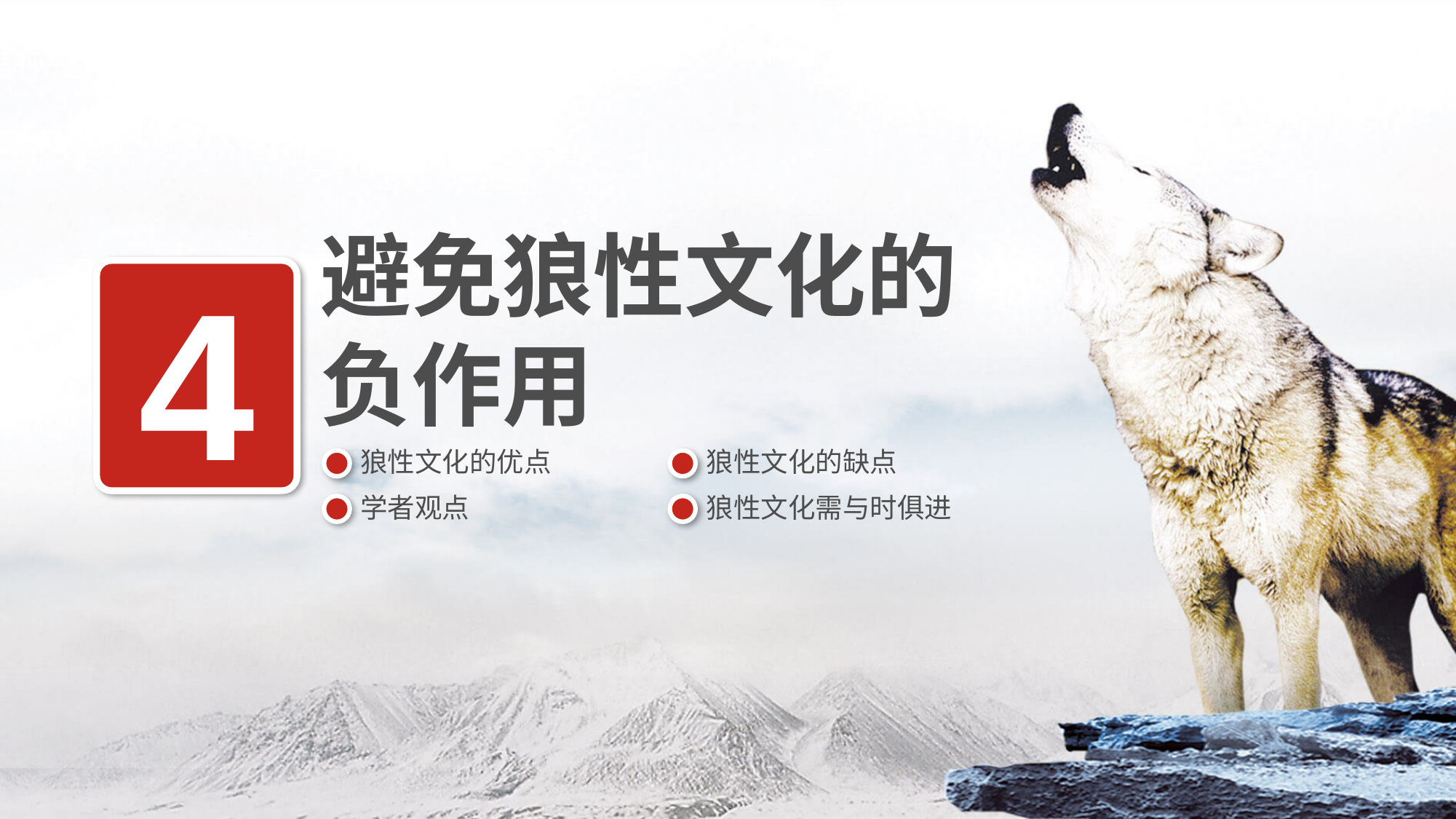

避免狼性文化的负作用
4

狼性文化的优点
狼性文化的缺点

学者观点
狼性文化需与时俱进